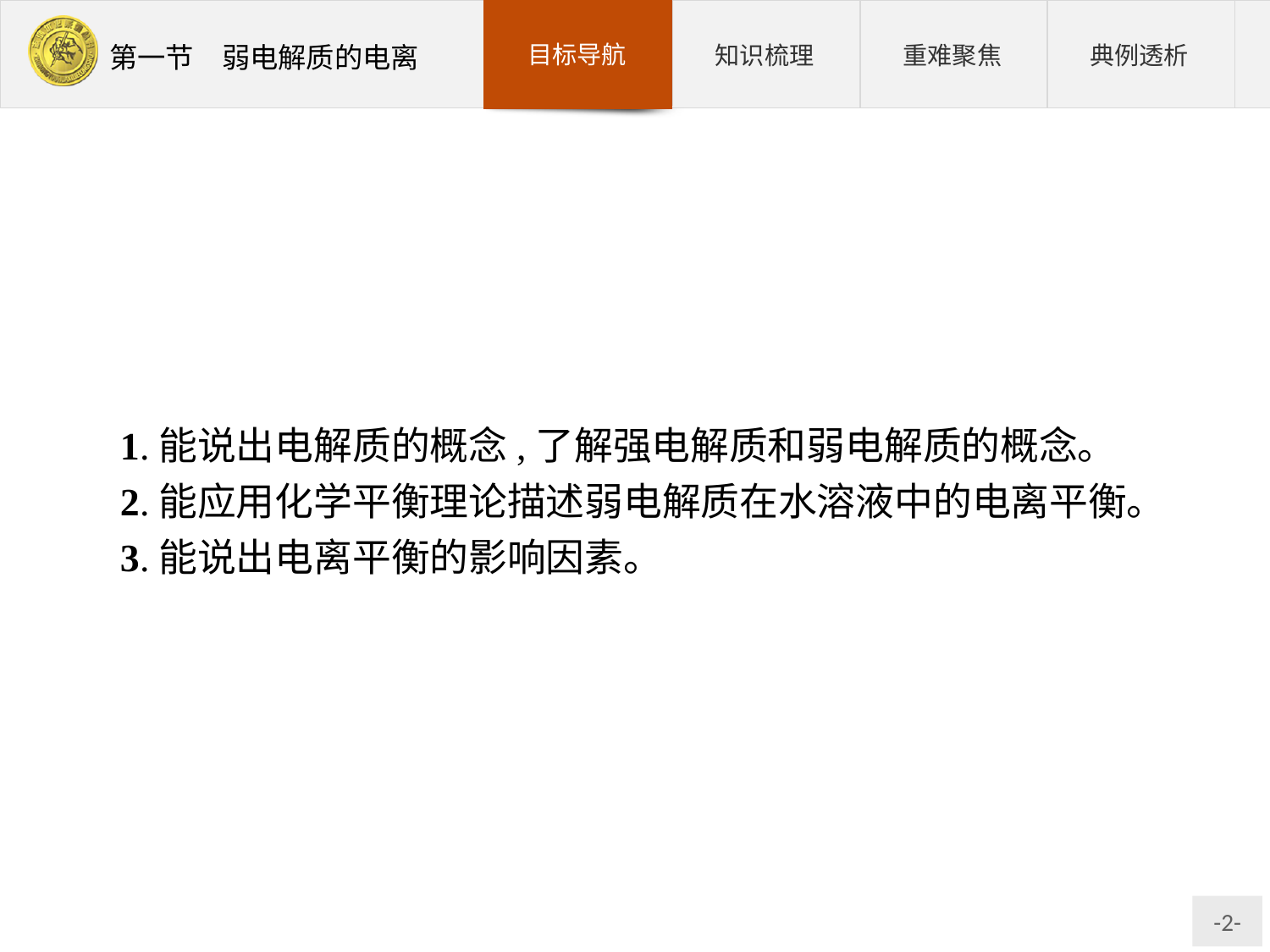

1.能说出电解质的概念,了解强电解质和弱电解质的概念。
2.能应用化学平衡理论描述弱电解质在水溶液中的电离平衡。
3.能说出电离平衡的影响因素。